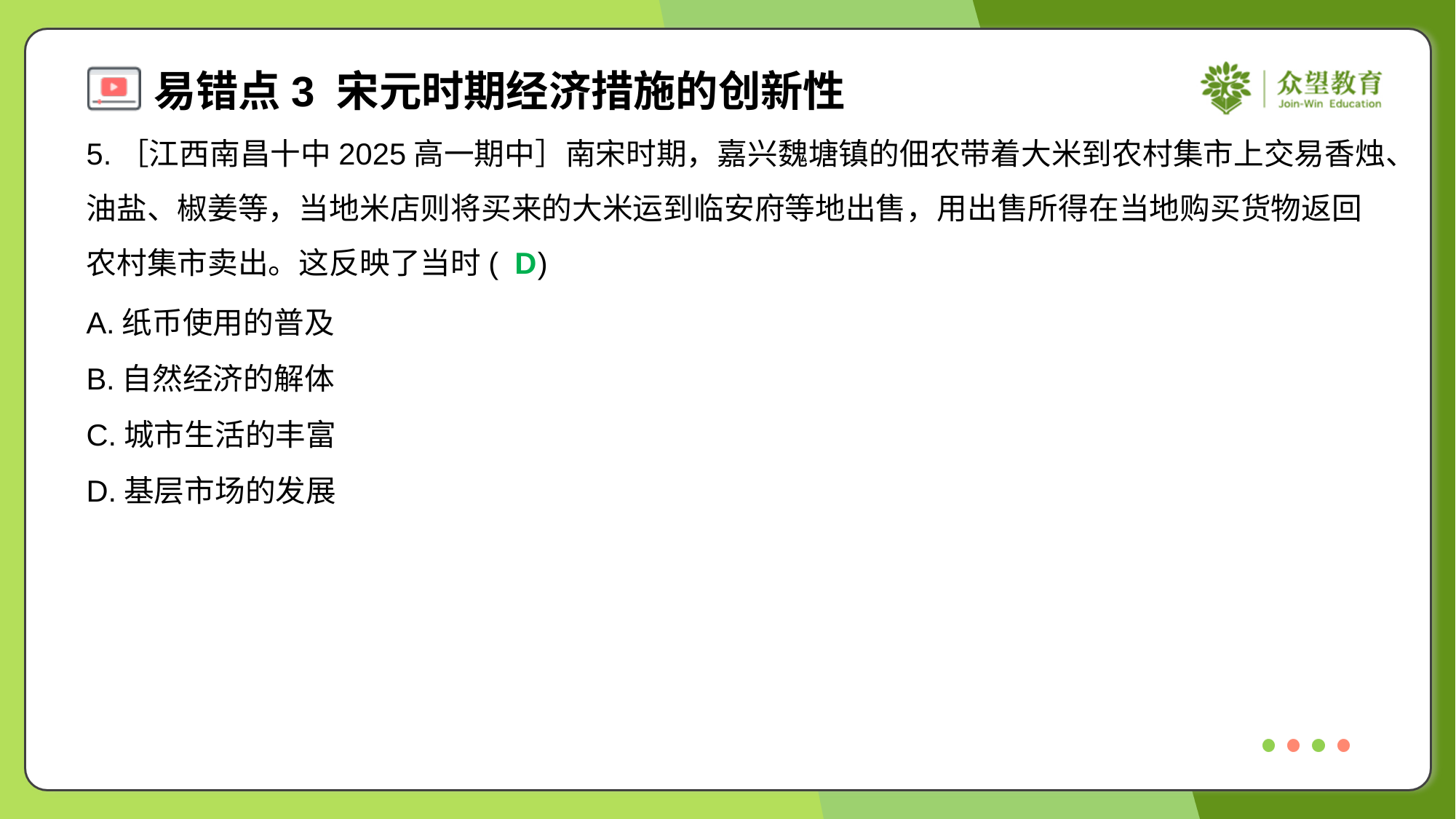

5.［江西南昌十中2025高一期中］南宋时期，嘉兴魏塘镇的佃农带着大米到农村集市上交易香烛、
油盐、椒姜等，当地米店则将买来的大米运到临安府等地出售，用出售所得在当地购买货物返回
农村集市卖出。这反映了当时(     )
D
A.纸币使用的普及
B.自然经济的解体
C.城市生活的丰富
D.基层市场的发展